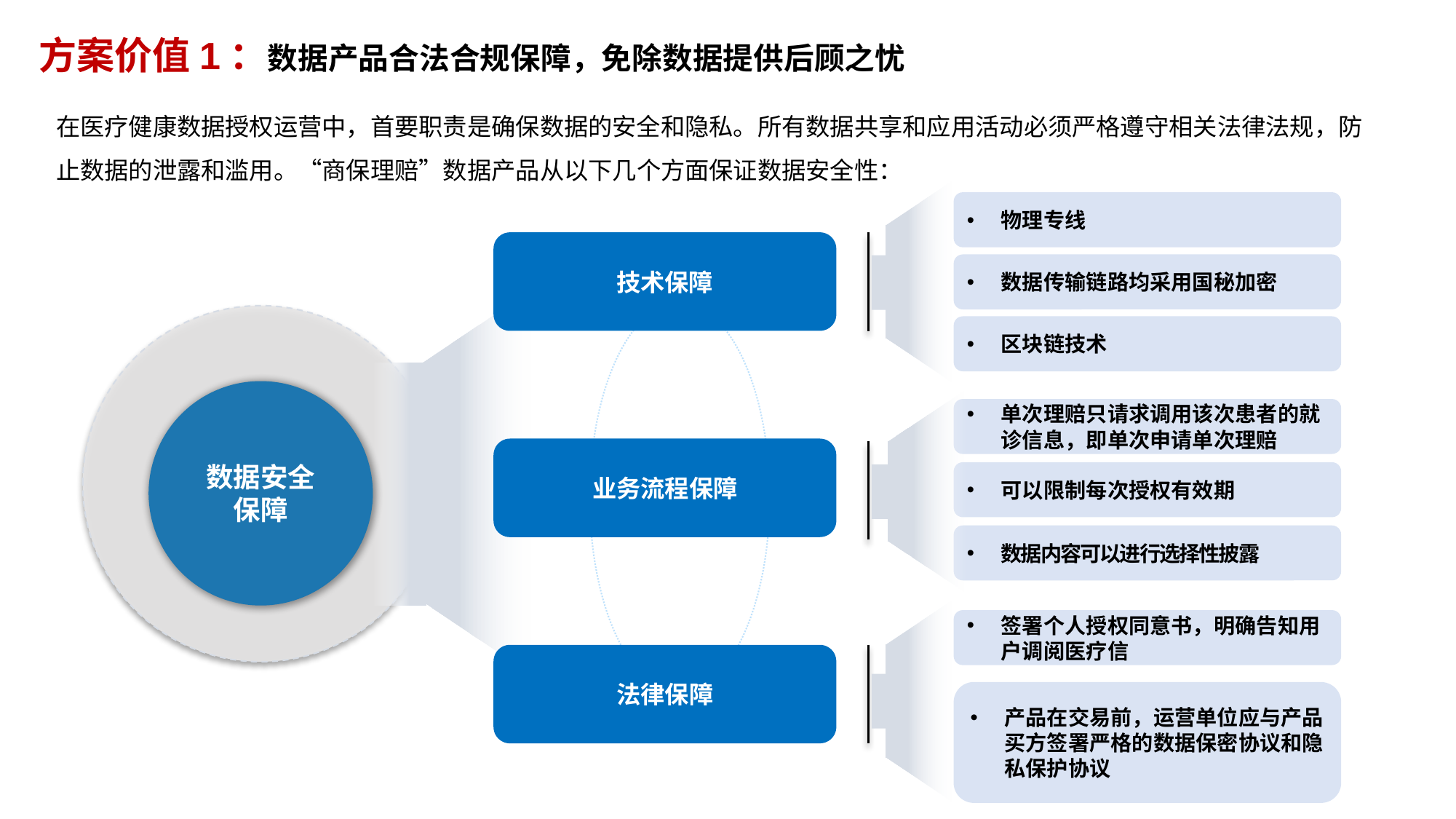

方案价值1：数据产品合法合规保障，免除数据提供后顾之忧
在医疗健康数据授权运营中，首要职责是确保数据的安全和隐私。所有数据共享和应用活动必须严格遵守相关法律法规，防止数据的泄露和滥用。“商保理赔”数据产品从以下几个方面保证数据安全性：

物理专线
技术保障
业务流程保障
法律保障
数据传输链路均采用国秘加密

数据安全
保障

区块链技术

单次理赔只请求调用该次患者的就诊信息，即单次申请单次理赔
可以限制每次授权有效期
数据内容可以进行选择性披露

签署个人授权同意书，明确告知用户调阅医疗信
产品在交易前，运营单位应与产品买方签署严格的数据保密协议和隐私保护协议